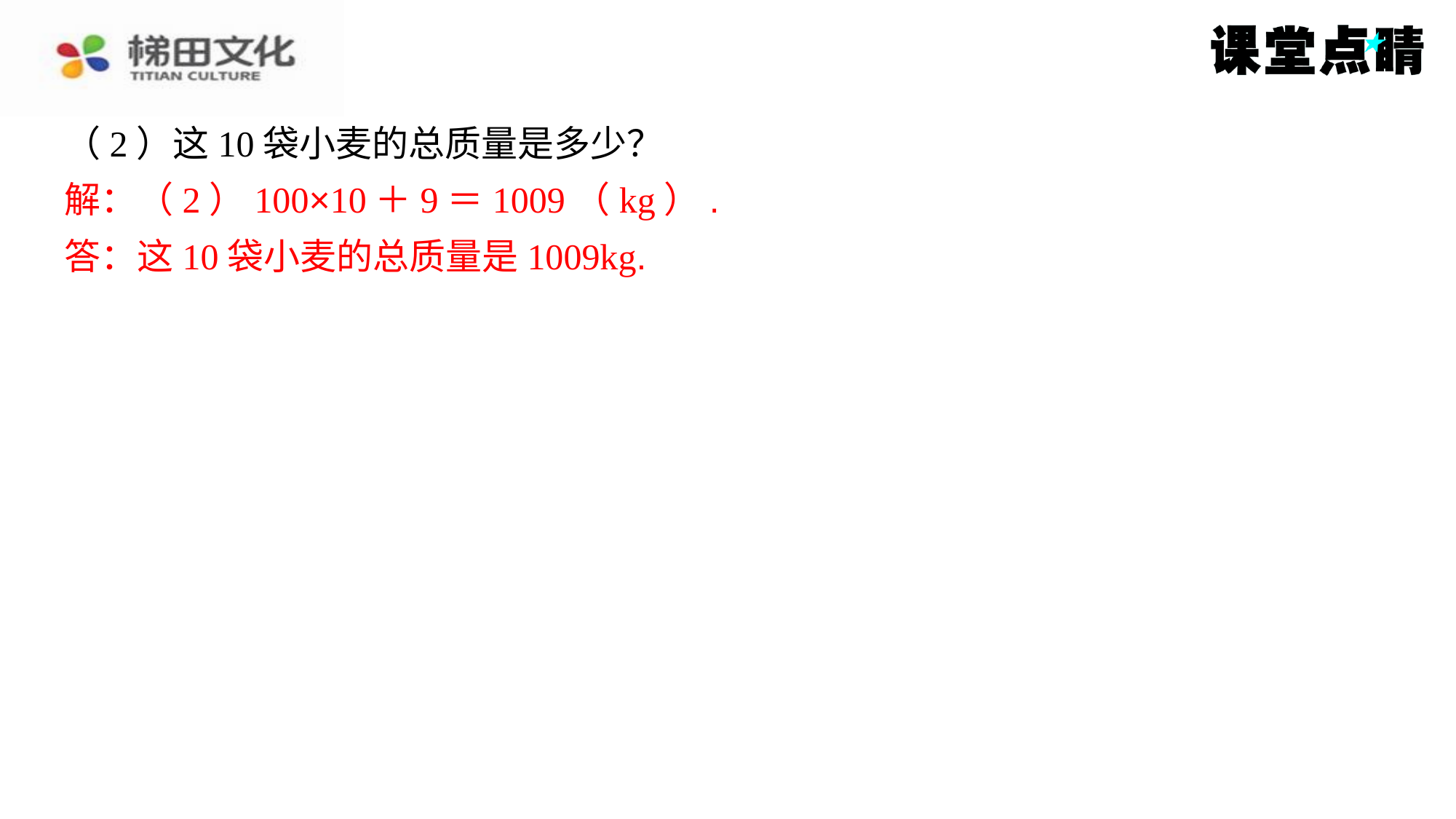

（2）这10袋小麦的总质量是多少？
解：（2）100×10＋9＝1009（kg）.
答：这10袋小麦的总质量是1009kg.
解：（2）100×10＋9＝1009（kg）.
答：这10袋小麦的总质量是1009kg.